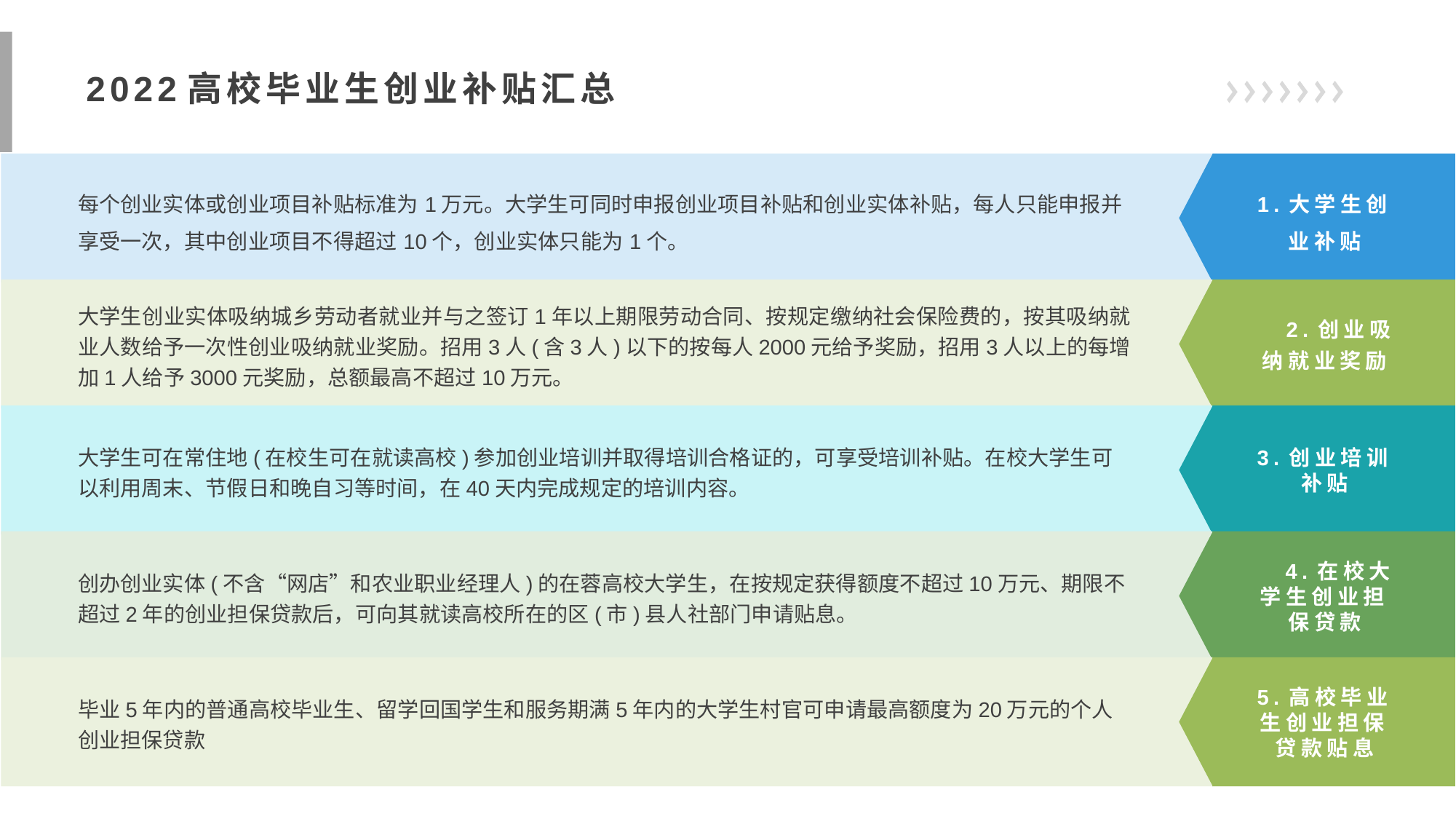

2022高校毕业生创业补贴汇总

每个创业实体或创业项目补贴标准为1万元。大学生可同时申报创业项目补贴和创业实体补贴，每人只能申报并享受一次，其中创业项目不得超过10个，创业实体只能为1个。
1.大学生创业补贴

大学生创业实体吸纳城乡劳动者就业并与之签订1年以上期限劳动合同、按规定缴纳社会保险费的，按其吸纳就业人数给予一次性创业吸纳就业奖励。招用3人(含3人)以下的按每人2000元给予奖励，招用3人以上的每增加1人给予3000元奖励，总额最高不超过10万元。
　2.创业吸纳就业奖励

大学生可在常住地(在校生可在就读高校)参加创业培训并取得培训合格证的，可享受培训补贴。在校大学生可以利用周末、节假日和晚自习等时间，在40天内完成规定的培训内容。
3.创业培训补贴

创办创业实体(不含“网店”和农业职业经理人)的在蓉高校大学生，在按规定获得额度不超过10万元、期限不超过2年的创业担保贷款后，可向其就读高校所在的区(市)县人社部门申请贴息。
　4.在校大学生创业担保贷款

毕业5年内的普通高校毕业生、留学回国学生和服务期满5年内的大学生村官可申请最高额度为20万元的个人创业担保贷款
5.高校毕业生创业担保贷款贴息